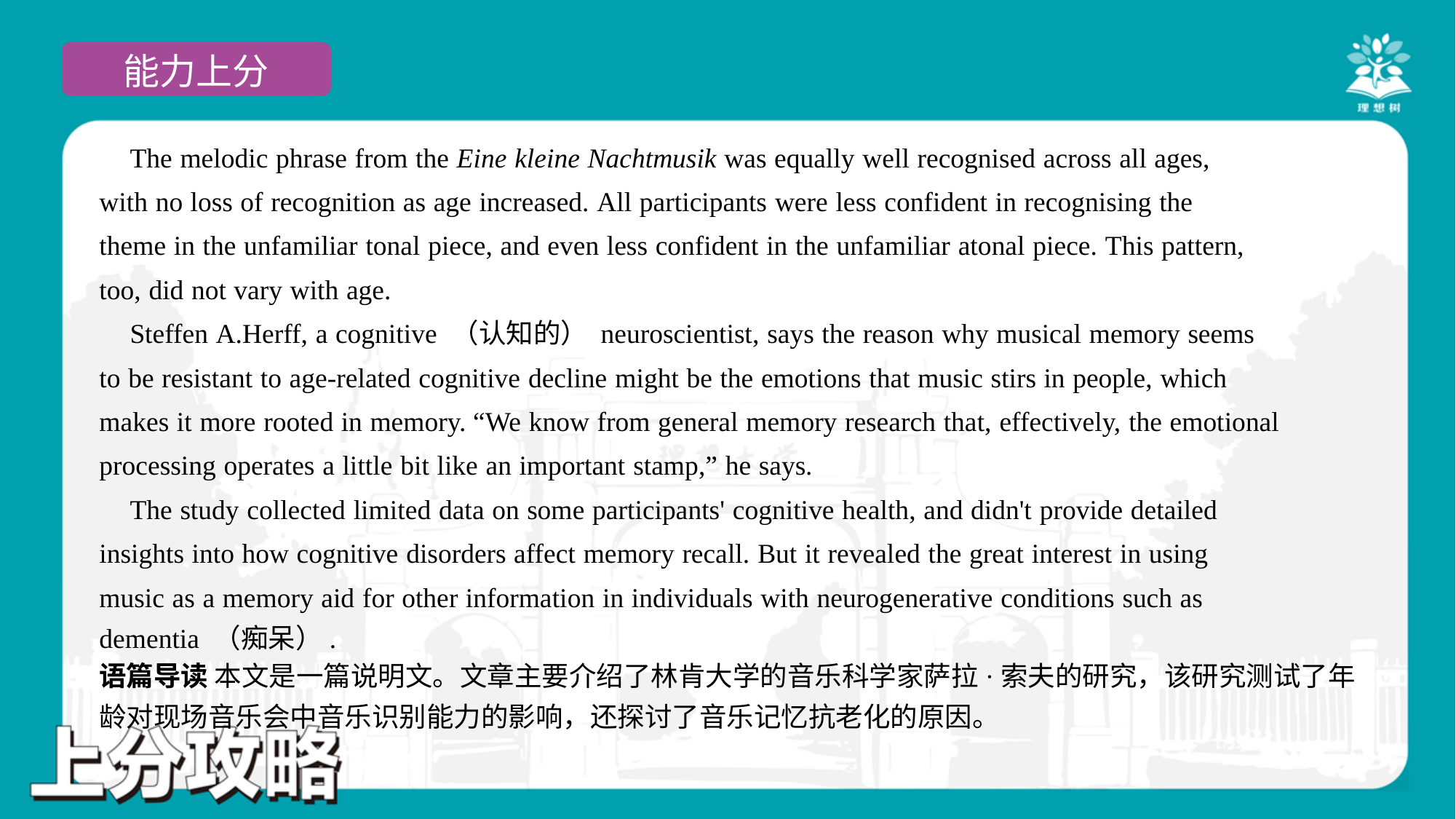

The melodic phrase from the Eine kleine Nachtmusik was equally well recognised across all ages,
with no loss of recognition as age increased. All participants were less confident in recognising the
theme in the unfamiliar tonal piece, and even less confident in the unfamiliar atonal piece. This pattern,
too, did not vary with age.
    Steffen A.Herff, a cognitive （认知的） neuroscientist, says the reason why musical memory seems
to be resistant to age-related cognitive decline might be the emotions that music stirs in people, which
makes it more rooted in memory. “We know from general memory research that, effectively, the emotional
processing operates a little bit like an important stamp,” he says.
    The study collected limited data on some participants' cognitive health, and didn't provide detailed
insights into how cognitive disorders affect memory recall. But it revealed the great interest in using
music as a memory aid for other information in individuals with neurogenerative conditions such as
dementia （痴呆）.#6
语篇导读 本文是一篇说明文。文章主要介绍了林肯大学的音乐科学家萨拉·索夫的研究，该研究测试了年
龄对现场音乐会中音乐识别能力的影响，还探讨了音乐记忆抗老化的原因。